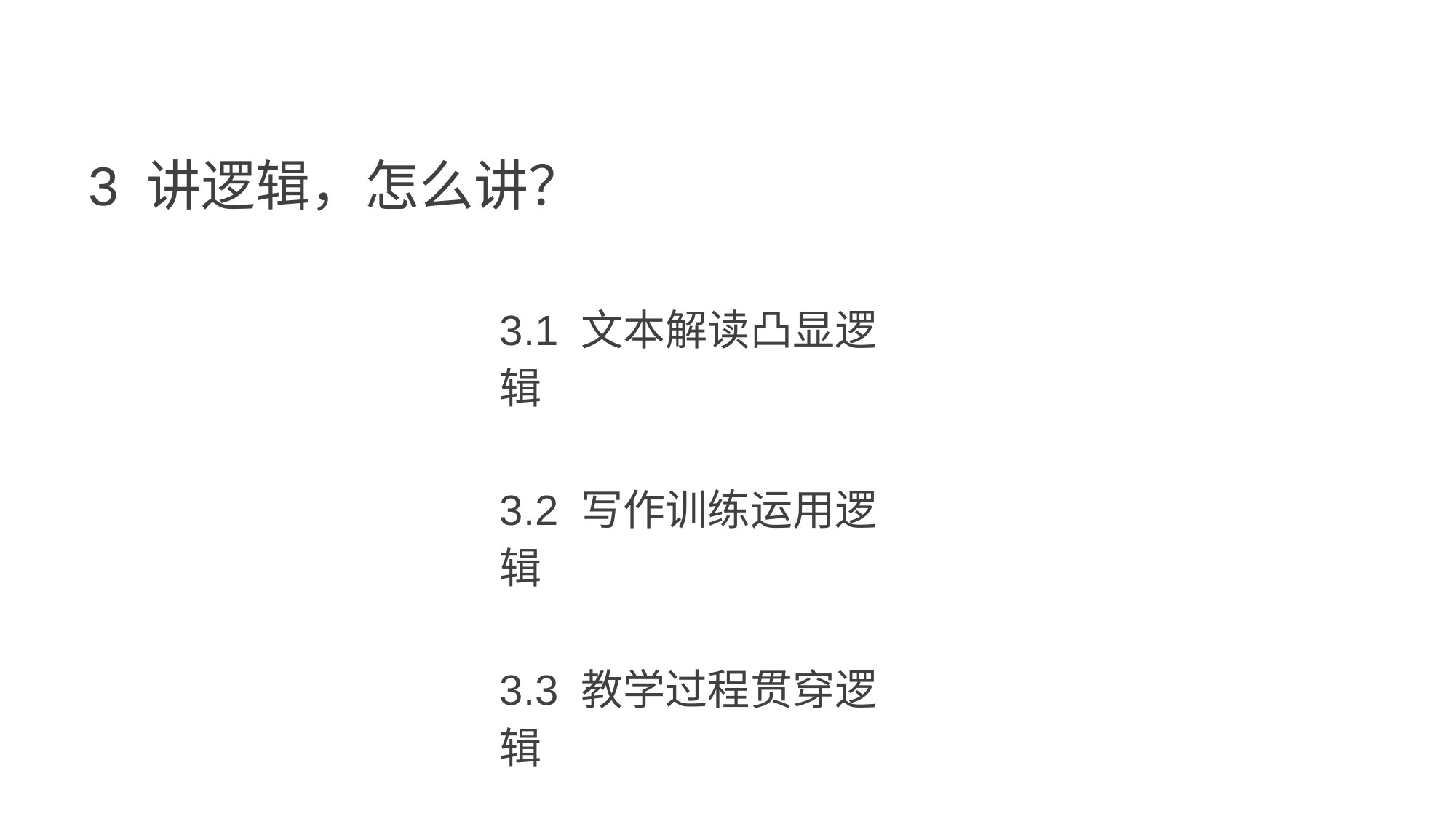

3 讲逻辑，怎么讲？
3.1 文本解读凸显逻辑
3.2 写作训练运用逻辑
3.3 教学过程贯穿逻辑